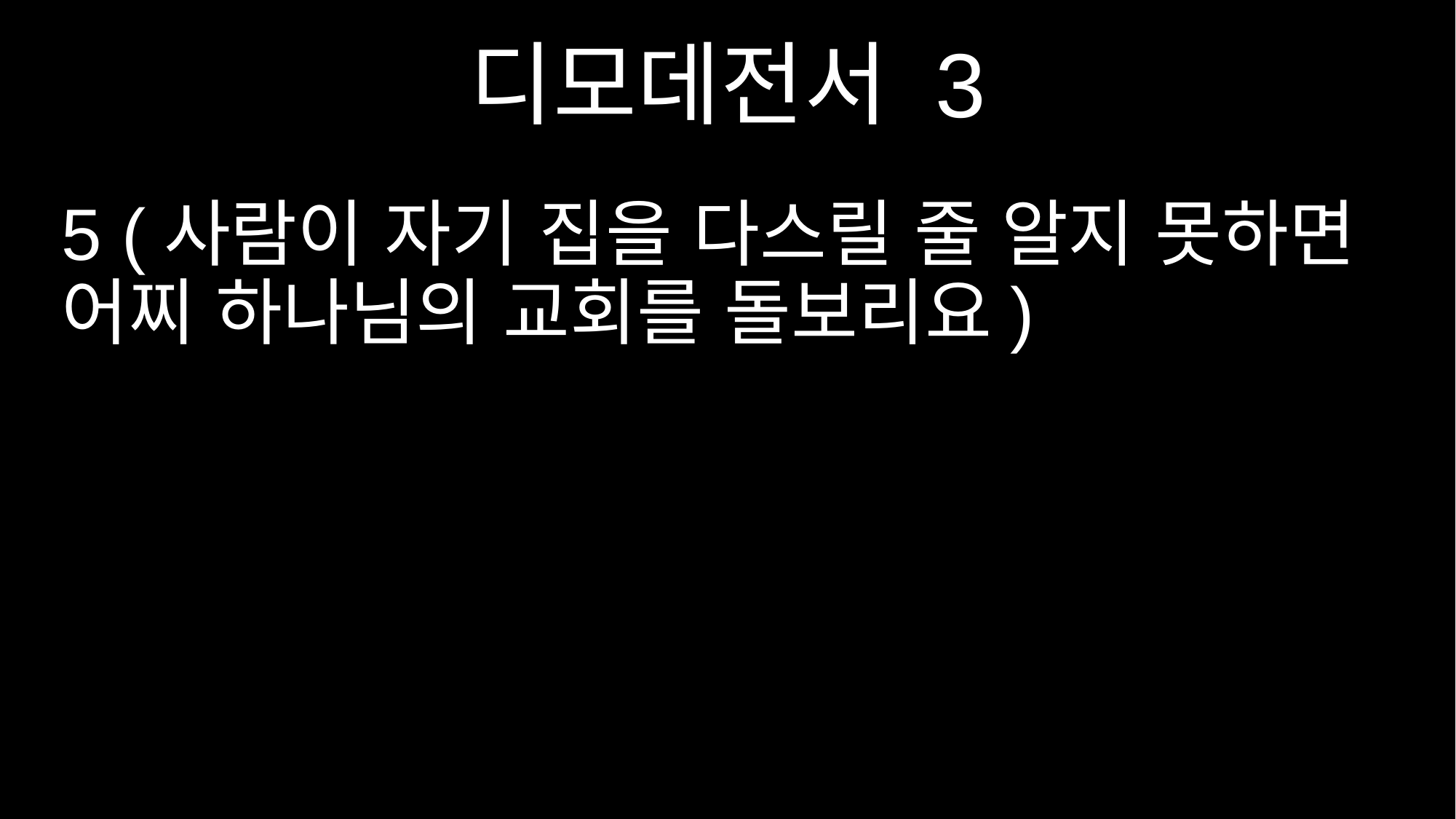

디모데전서 3
5 (사람이 자기 집을 다스릴 줄 알지 못하면 어찌 하나님의 교회를 돌보리요)